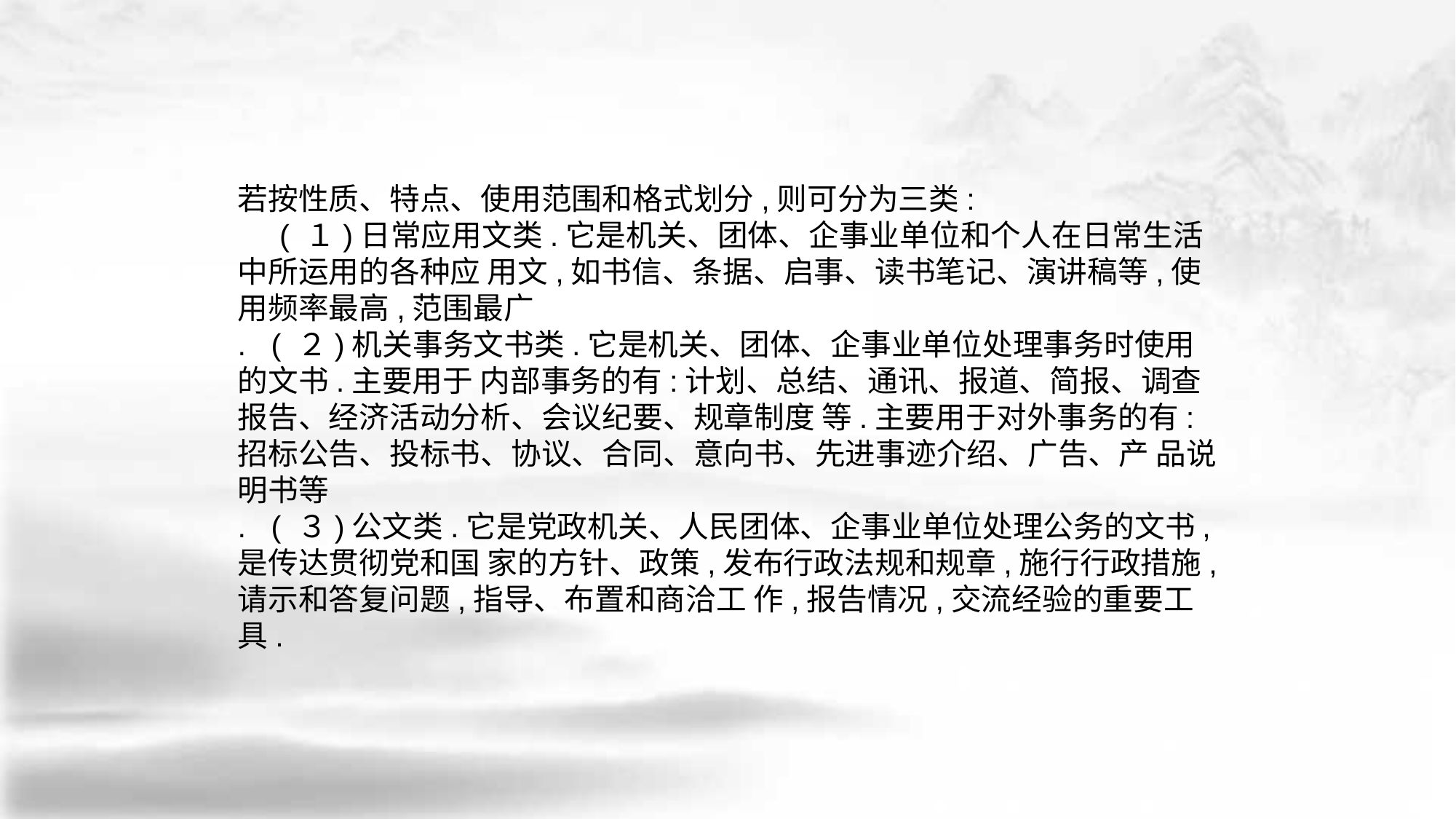

若按性质、特点、使用范围和格式划分,则可分为三类:
     ( １)日常应用文类.它是机关、团体、企事业单位和个人在日常生活中所运用的各种应 用文,如书信、条据、启事、读书笔记、演讲稿等,使用频率最高,范围最广
.   ( ２)机关事务文书类.它是机关、团体、企事业单位处理事务时使用的文书.主要用于 内部事务的有:计划、总结、通讯、报道、简报、调查报告、经济活动分析、会议纪要、规章制度 等.主要用于对外事务的有:招标公告、投标书、协议、合同、意向书、先进事迹介绍、广告、产 品说明书等
.   ( ３)公文类.它是党政机关、人民团体、企事业单位处理公务的文书,是传达贯彻党和国 家的方针、政策,发布行政法规和规章,施行行政措施,请示和答复问题,指导、布置和商洽工 作,报告情况,交流经验的重要工具.